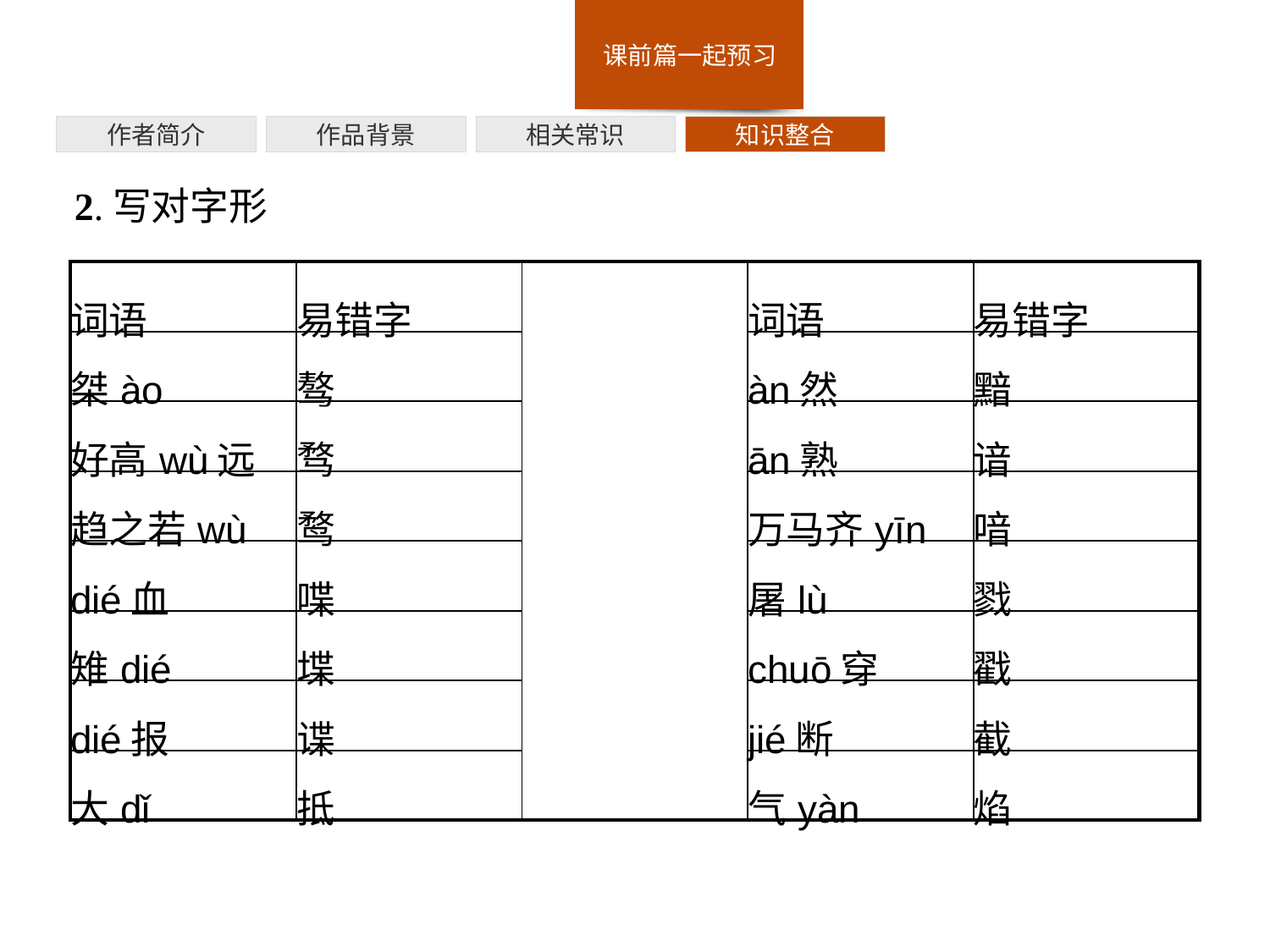

作者简介
作品背景
相关常识
知识整合
2.写对字形
| 词语 | 易错字 |  | 词语 | 易错字 |
| --- | --- | --- | --- | --- |
| 桀ào | 骜 |  | àn然 | 黯 |
| 好高wù远 | 骛 |  | ān熟 | 谙 |
| 趋之若wù | 鹜 |  | 万马齐yīn | 喑 |
| dié血 | 喋 |  | 屠lù | 戮 |
| 雉dié | 堞 |  | chuō穿 | 戳 |
| dié报 | 谍 |  | jié断 | 截 |
| 大dǐ | 抵 |  | 气yàn | 焰 |